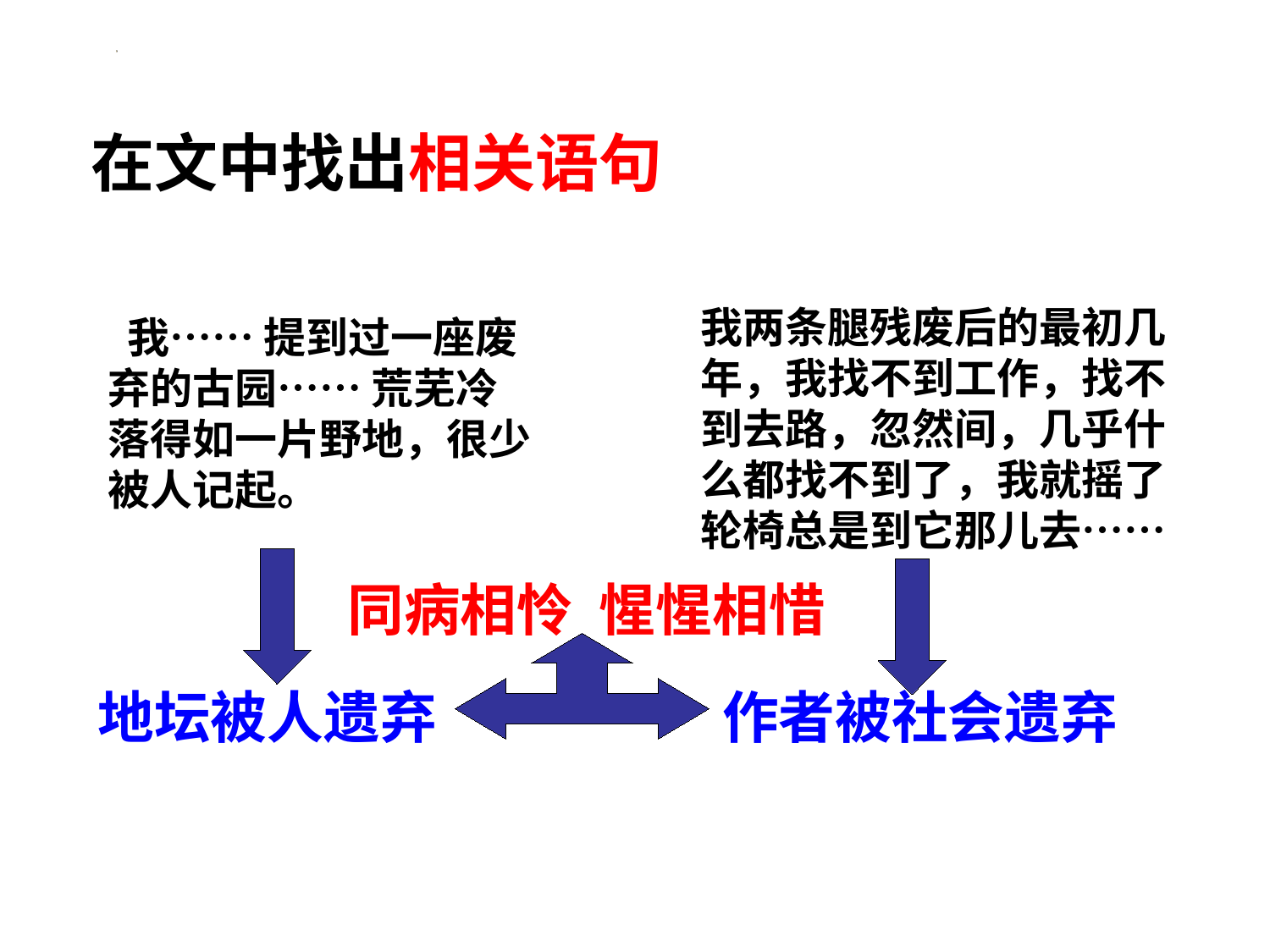

# 在文中找出相关语句
我两条腿残废后的最初几年，我找不到工作，找不到去路，忽然间，几乎什么都找不到了，我就摇了轮椅总是到它那儿去……
 我…… 提到过一座废弃的古园…… 荒芜冷落得如一片野地，很少被人记起。

同病相怜  惺惺相惜

地坛被人遗弃
作者被社会遗弃